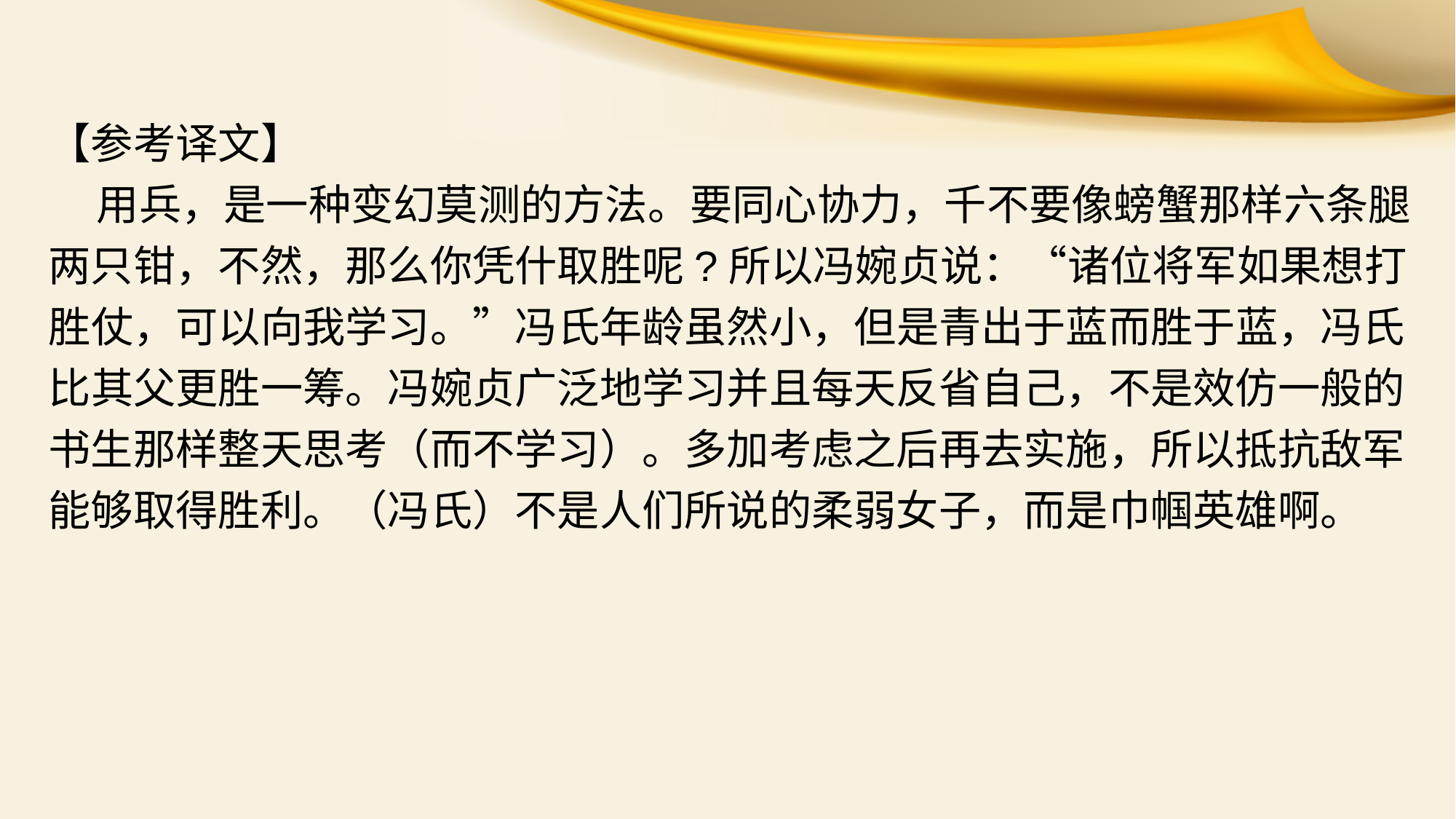

【参考译文】
    用兵，是一种变幻莫测的方法。要同心协力，千不要像螃蟹那样六条腿两只钳，不然，那么你凭什取胜呢?所以冯婉贞说：“诸位将军如果想打胜仗，可以向我学习。”冯氏年龄虽然小，但是青出于蓝而胜于蓝，冯氏比其父更胜一筹。冯婉贞广泛地学习并且每天反省自己，不是效仿一般的书生那样整天思考（而不学习）。多加考虑之后再去实施，所以抵抗敌军能够取得胜利。（冯氏）不是人们所说的柔弱女子，而是巾帼英雄啊。